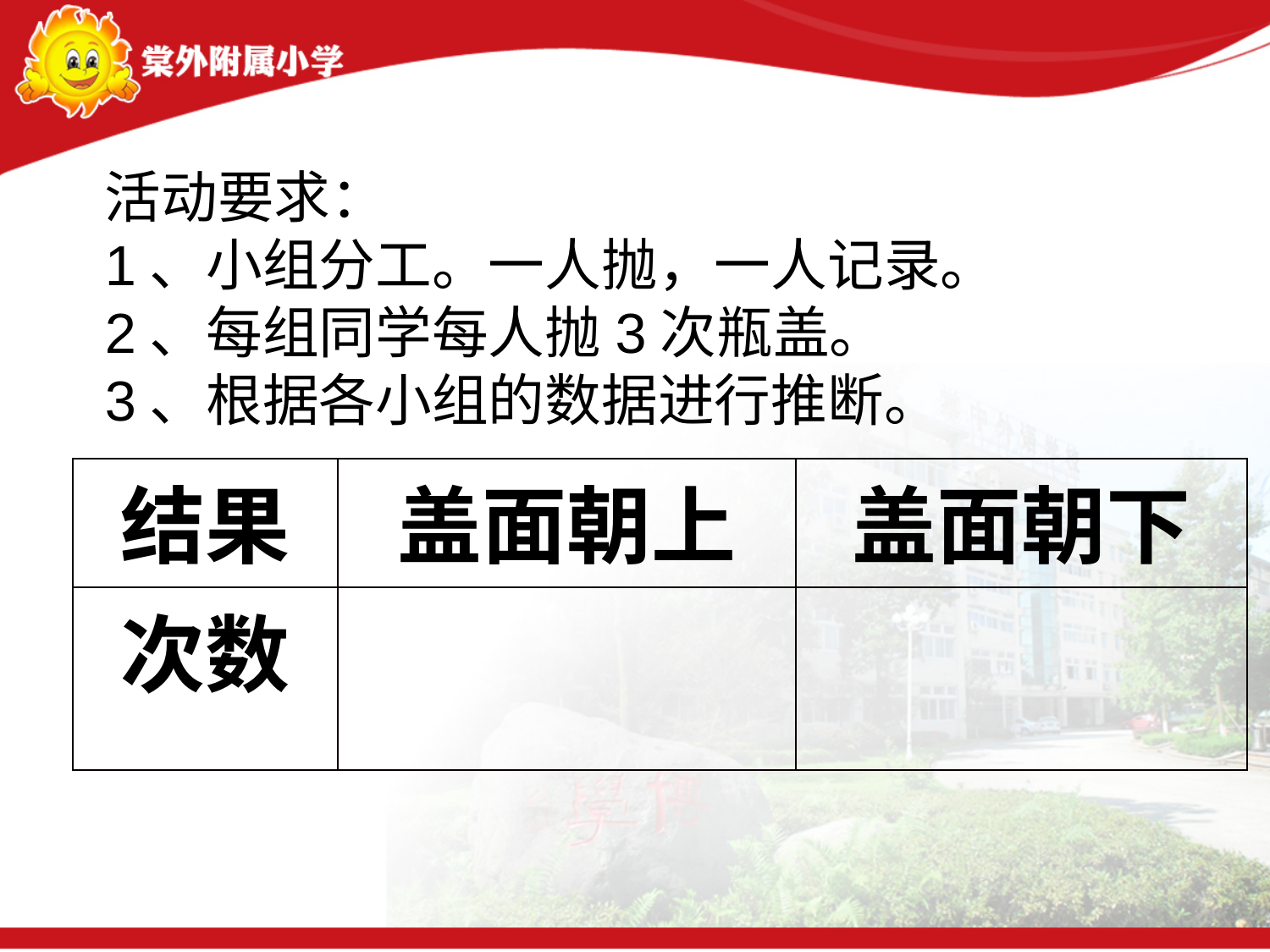

活动要求：
1、小组分工。一人抛，一人记录。
2、每组同学每人抛3次瓶盖。
3、根据各小组的数据进行推断。
| 结果 | 盖面朝上 | 盖面朝下 |
| --- | --- | --- |
| 次数 |  |  |